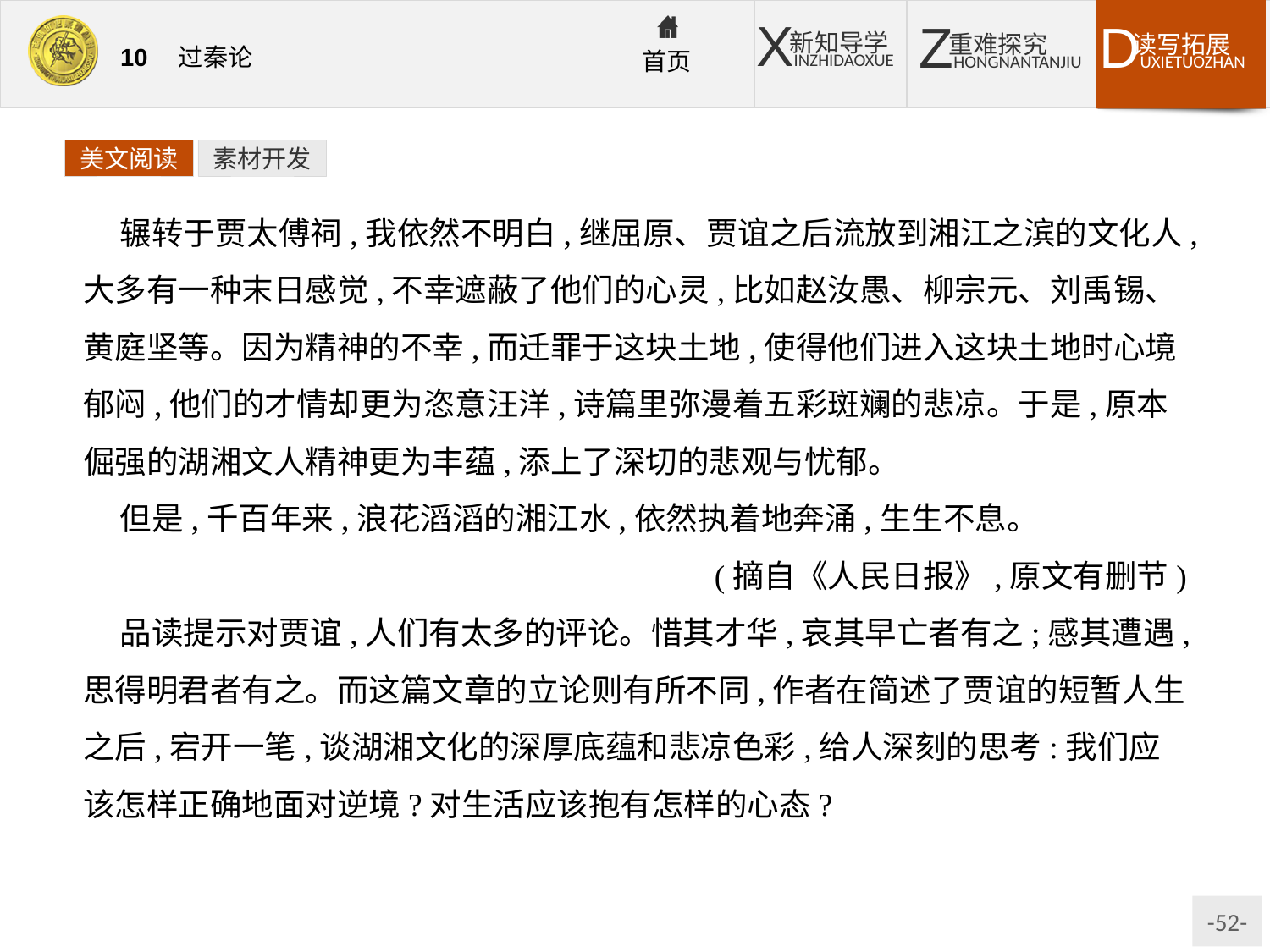

美文阅读
素材开发
辗转于贾太傅祠,我依然不明白,继屈原、贾谊之后流放到湘江之滨的文化人,大多有一种末日感觉,不幸遮蔽了他们的心灵,比如赵汝愚、柳宗元、刘禹锡、黄庭坚等。因为精神的不幸,而迁罪于这块土地,使得他们进入这块土地时心境郁闷,他们的才情却更为恣意汪洋,诗篇里弥漫着五彩斑斓的悲凉。于是,原本倔强的湖湘文人精神更为丰蕴,添上了深切的悲观与忧郁。
但是,千百年来,浪花滔滔的湘江水,依然执着地奔涌,生生不息。
(摘自《人民日报》,原文有删节)
品读提示对贾谊,人们有太多的评论。惜其才华,哀其早亡者有之;感其遭遇,思得明君者有之。而这篇文章的立论则有所不同,作者在简述了贾谊的短暂人生之后,宕开一笔,谈湖湘文化的深厚底蕴和悲凉色彩,给人深刻的思考:我们应该怎样正确地面对逆境?对生活应该抱有怎样的心态?